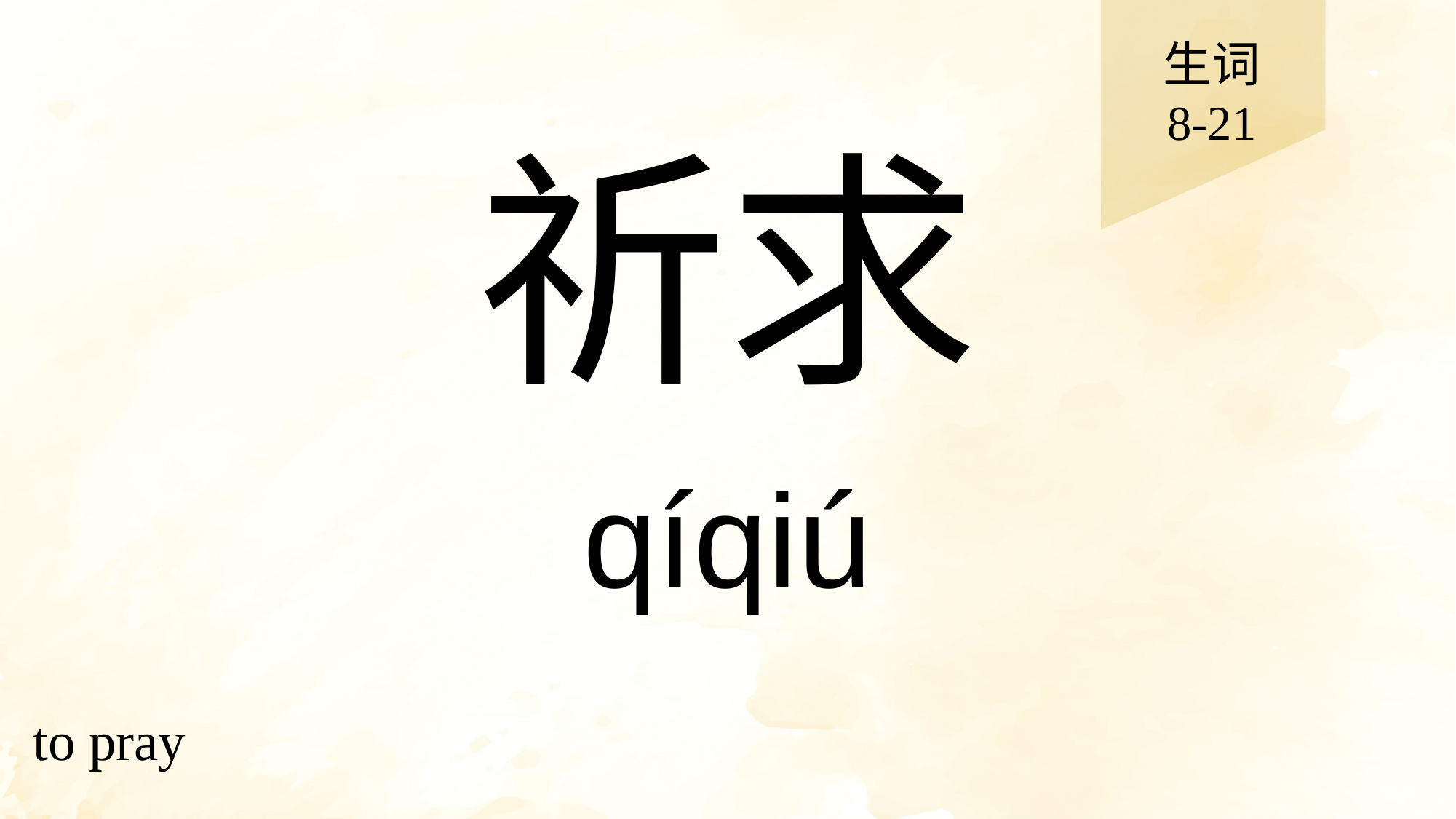

生词
8-21
# 祈求
qíqiú
to pray